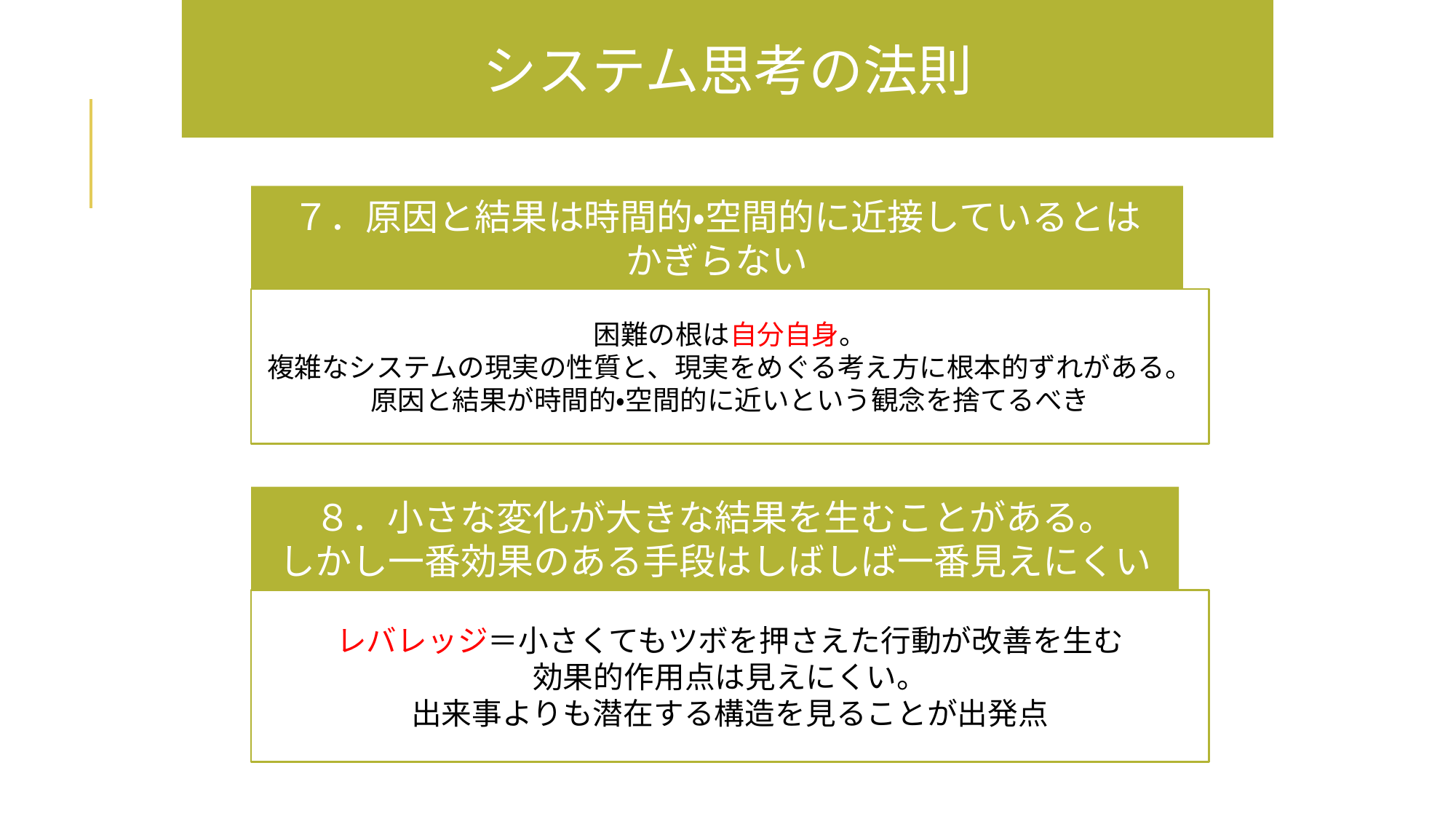

システム思考の法則
７．原因と結果は時間的・空間的に近接しているとは
かぎらない
困難の根は自分自身。
複雑なシステムの現実の性質と、現実をめぐる考え方に根本的ずれがある。
原因と結果が時間的・空間的に近いという観念を捨てるべき
８．小さな変化が大きな結果を生むことがある。
しかし一番効果のある手段はしばしば一番見えにくい
レバレッジ＝小さくてもツボを押さえた行動が改善を生む
効果的作用点は見えにくい。
出来事よりも潜在する構造を見ることが出発点